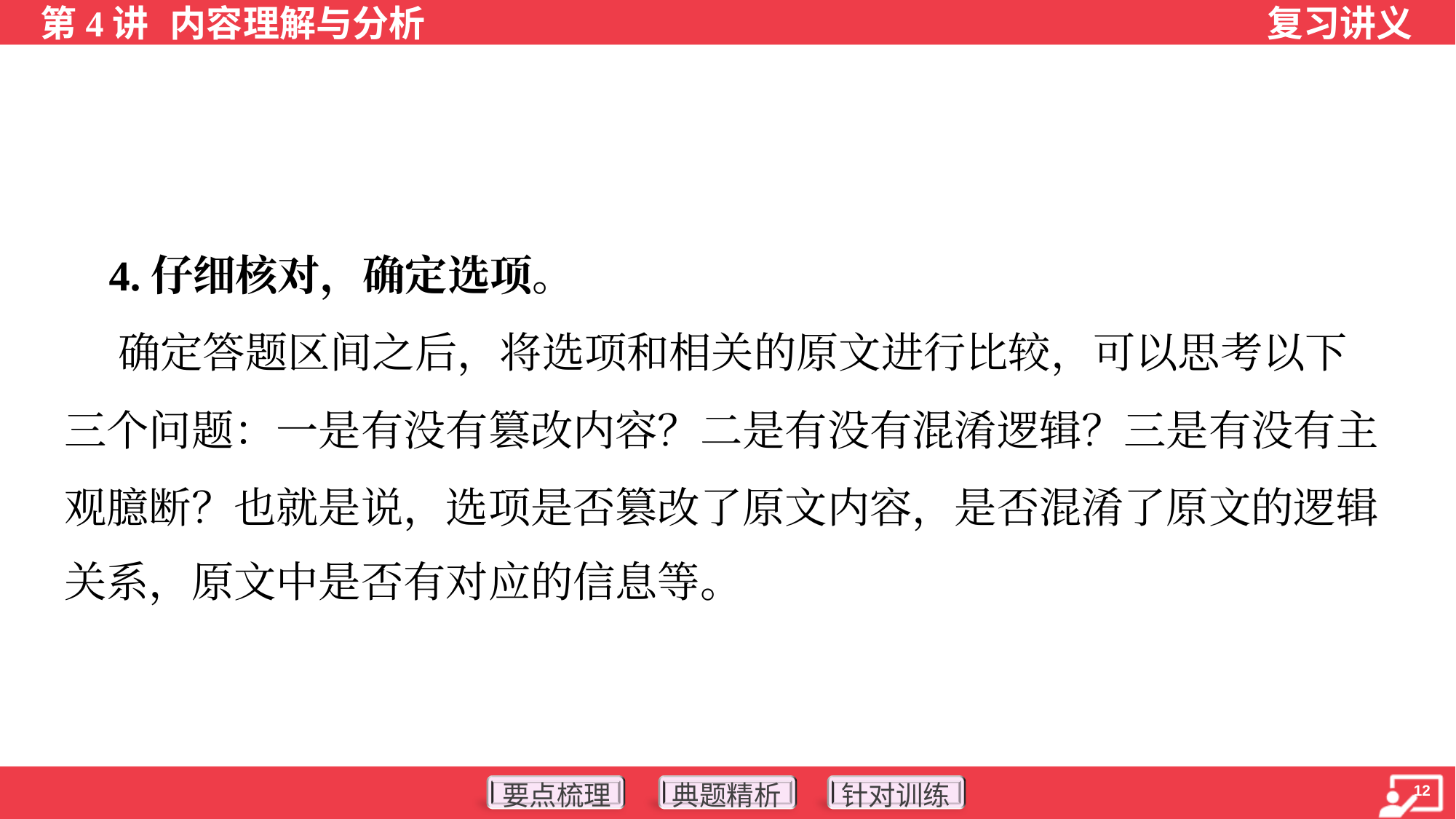

4.仔细核对，确定选项。
    确定答题区间之后，将选项和相关的原文进行比较，可以思考以下
三个问题：一是有没有篡改内容？二是有没有混淆逻辑？三是有没有主
观臆断？也就是说，选项是否篡改了原文内容，是否混淆了原文的逻辑
关系，原文中是否有对应的信息等。